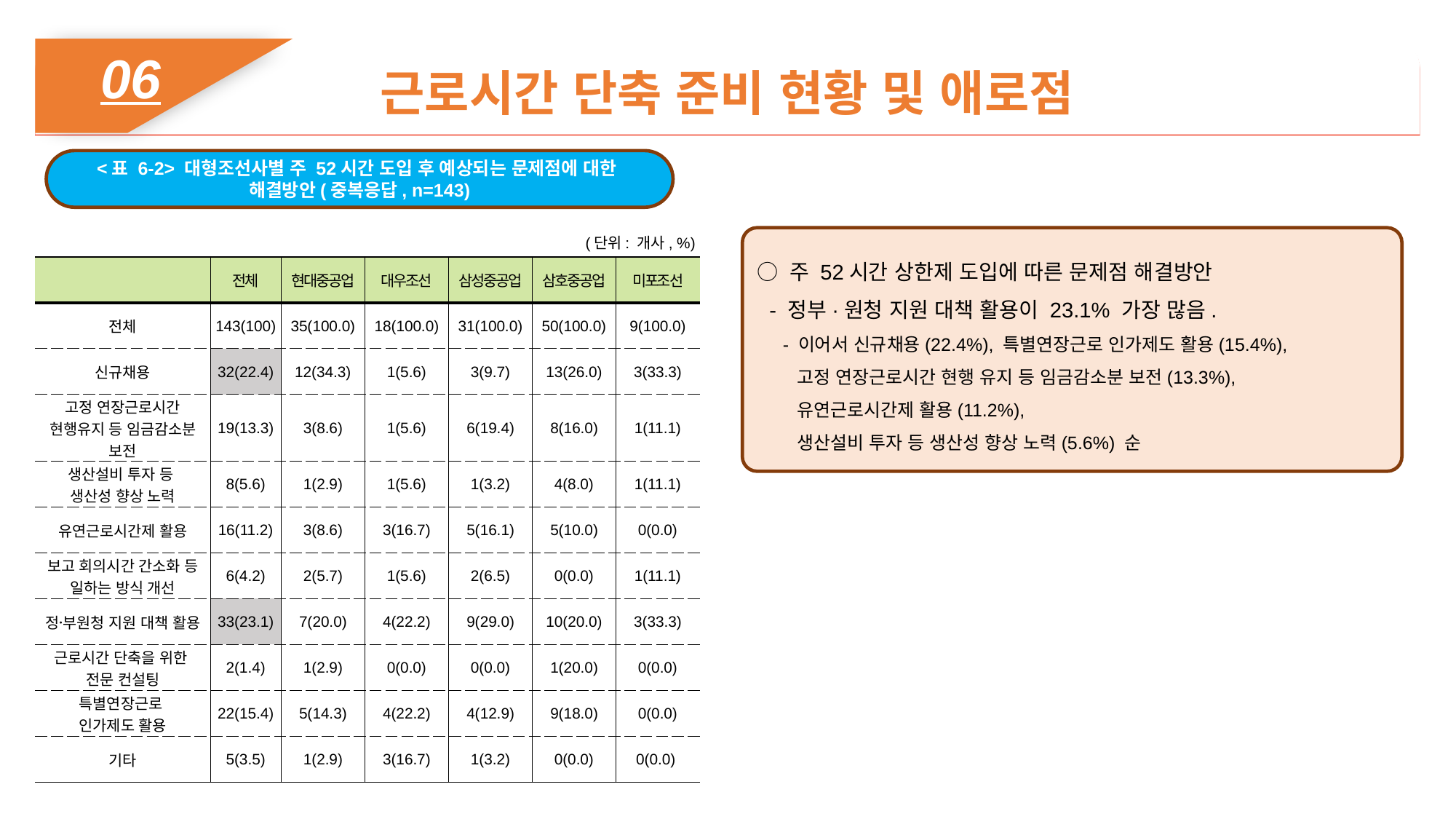

06
근로시간 단축 준비 현황 및 애로점
<표 6-2> 대형조선사별 주 52시간 도입 후 예상되는 문제점에 대한
해결방안(중복응답, n=143)
(단위: 개사, %)
○ 주 52시간 상한제 도입에 따른 문제점 해결방안
  - 정부·원청 지원 대책 활용이 23.1% 가장 많음.
     - 이어서 신규채용(22.4%), 특별연장근로 인가제도 활용(15.4%),
       고정 연장근로시간 현행 유지 등 임금감소분 보전(13.3%),
       유연근로시간제 활용(11.2%),
       생산설비 투자 등 생산성 향상 노력(5.6%) 순
|  | 전체 | 현대중공업 | 대우조선 | 삼성중공업 | 삼호중공업 | 미포조선 |
| --- | --- | --- | --- | --- | --- | --- |
| 전체 | 143(100) | 35(100.0) | 18(100.0) | 31(100.0) | 50(100.0) | 9(100.0) |
| 신규채용 | 32(22.4) | 12(34.3) | 1(5.6) | 3(9.7) | 13(26.0) | 3(33.3) |
| 고정 연장근로시간 현행유지 등 임금감소분 보전 | 19(13.3) | 3(8.6) | 1(5.6) | 6(19.4) | 8(16.0) | 1(11.1) |
| 생산설비 투자 등 생산성 향상 노력 | 8(5.6) | 1(2.9) | 1(5.6) | 1(3.2) | 4(8.0) | 1(11.1) |
| 유연근로시간제 활용 | 16(11.2) | 3(8.6) | 3(16.7) | 5(16.1) | 5(10.0) | 0(0.0) |
| 보고 회의시간 간소화 등 일하는 방식 개선 | 6(4.2) | 2(5.7) | 1(5.6) | 2(6.5) | 0(0.0) | 1(11.1) |
| 정부〮원청 지원 대책 활용 | 33(23.1) | 7(20.0) | 4(22.2) | 9(29.0) | 10(20.0) | 3(33.3) |
| 근로시간 단축을 위한 전문 컨설팅 | 2(1.4) | 1(2.9) | 0(0.0) | 0(0.0) | 1(20.0) | 0(0.0) |
| 특별연장근로 인가제도 활용 | 22(15.4) | 5(14.3) | 4(22.2) | 4(12.9) | 9(18.0) | 0(0.0) |
| 기타 | 5(3.5) | 1(2.9) | 3(16.7) | 1(3.2) | 0(0.0) | 0(0.0) |